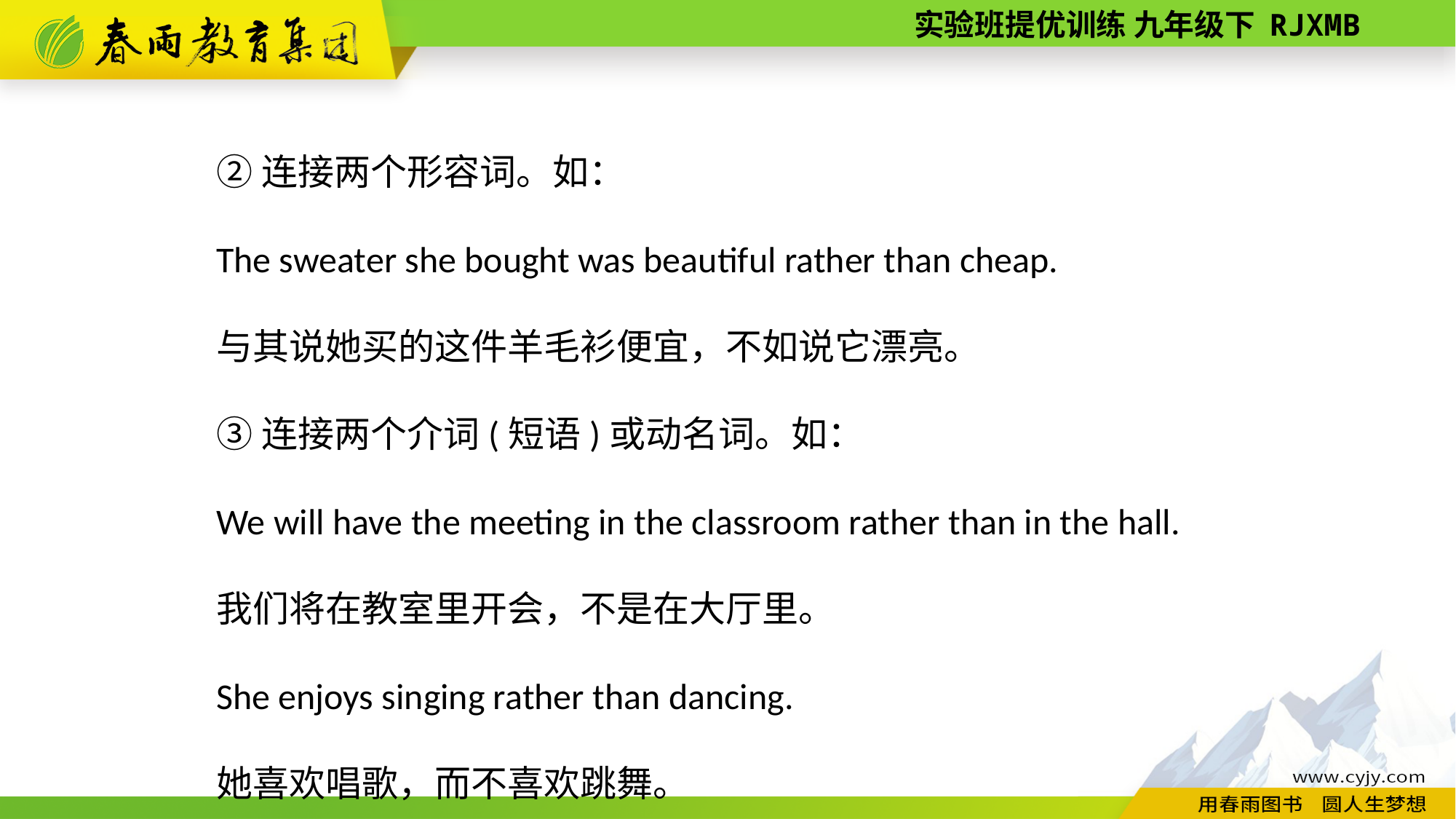

②连接两个形容词。如：
The sweater she bought was beautiful rather than cheap.
与其说她买的这件羊毛衫便宜，不如说它漂亮。
③连接两个介词(短语)或动名词。如：
We will have the meeting in the classroom rather than in the hall.
我们将在教室里开会，不是在大厅里。
She enjoys singing rather than dancing.
她喜欢唱歌，而不喜欢跳舞。